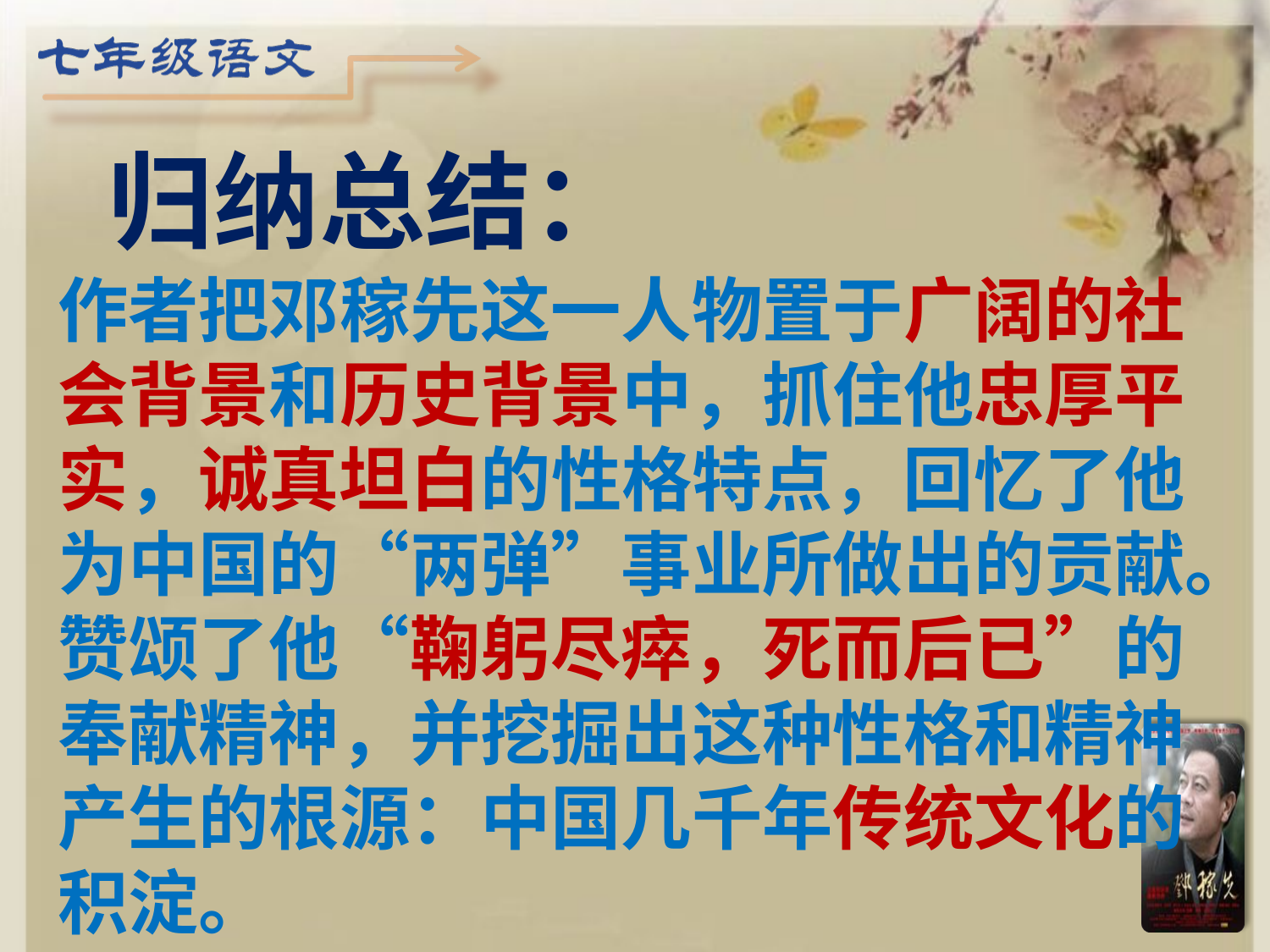

# 归纳总结：
作者把邓稼先这一人物置于广阔的社会背景和历史背景中，抓住他忠厚平实，诚真坦白的性格特点，回忆了他为中国的“两弹”事业所做出的贡献。赞颂了他“鞠躬尽瘁，死而后已”的奉献精神，并挖掘出这种性格和精神产生的根源：中国几千年传统文化的积淀。